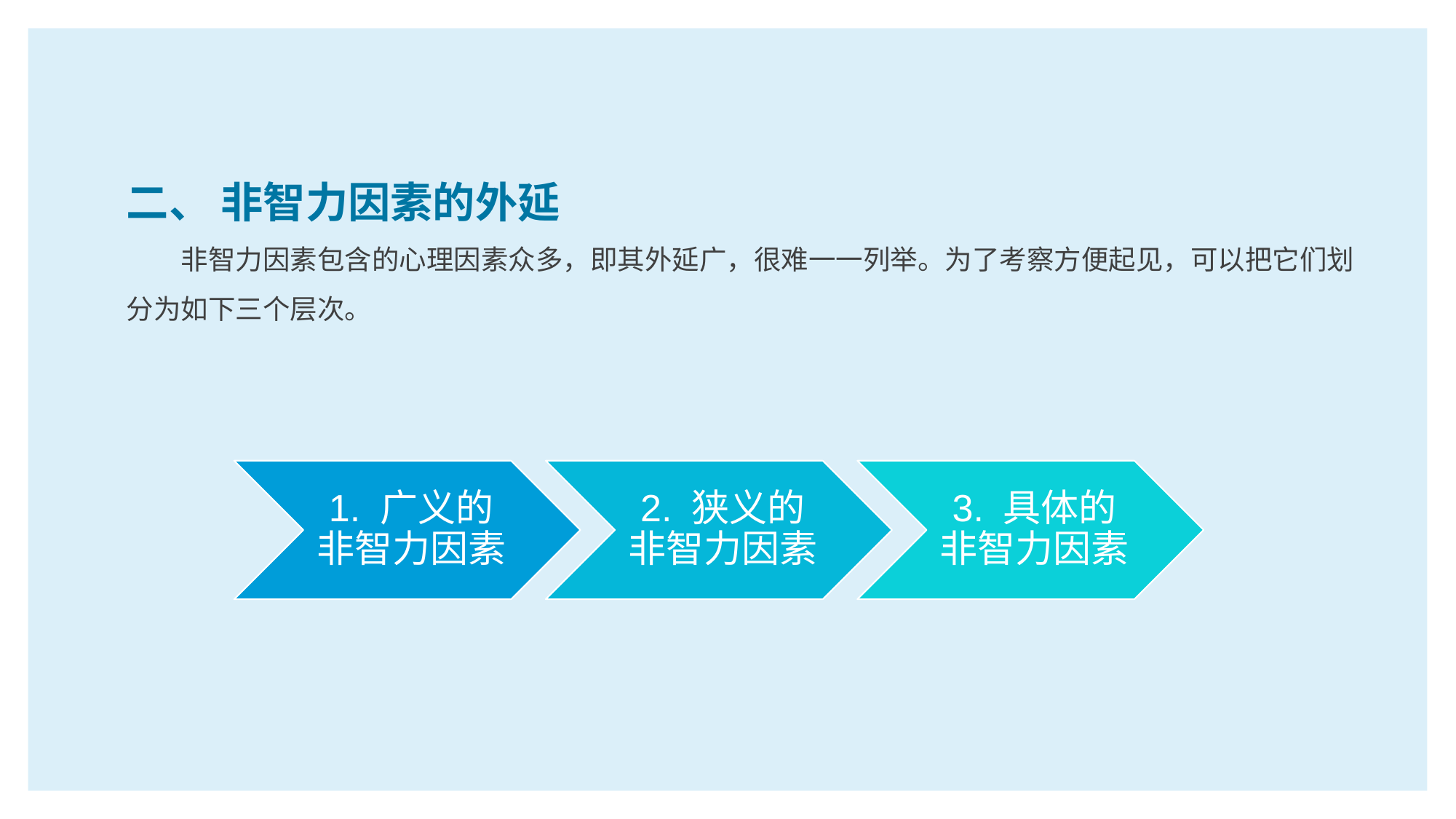

二、 非智力因素的外延
非智力因素包含的心理因素众多，即其外延广，很难一一列举。为了考察方便起见，可以把它们划分为如下三个层次。

1. 广义的非智力因素
2. 狭义的非智力因素
3. 具体的非智力因素